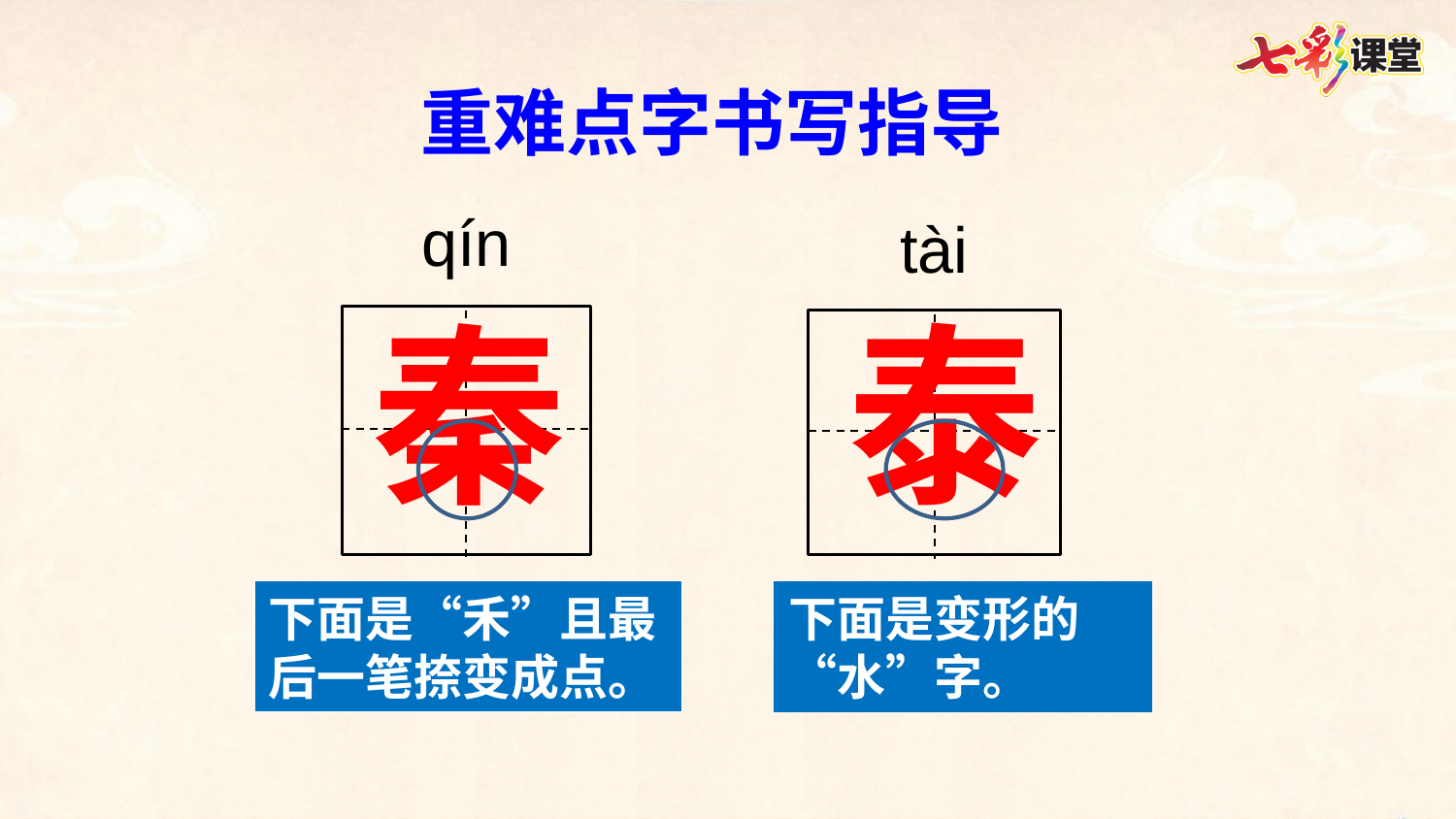

重难点字书写指导
qín
tài
秦
泰

下面是“禾”且最后一笔捺变成点。
下面是变形的“水”字。